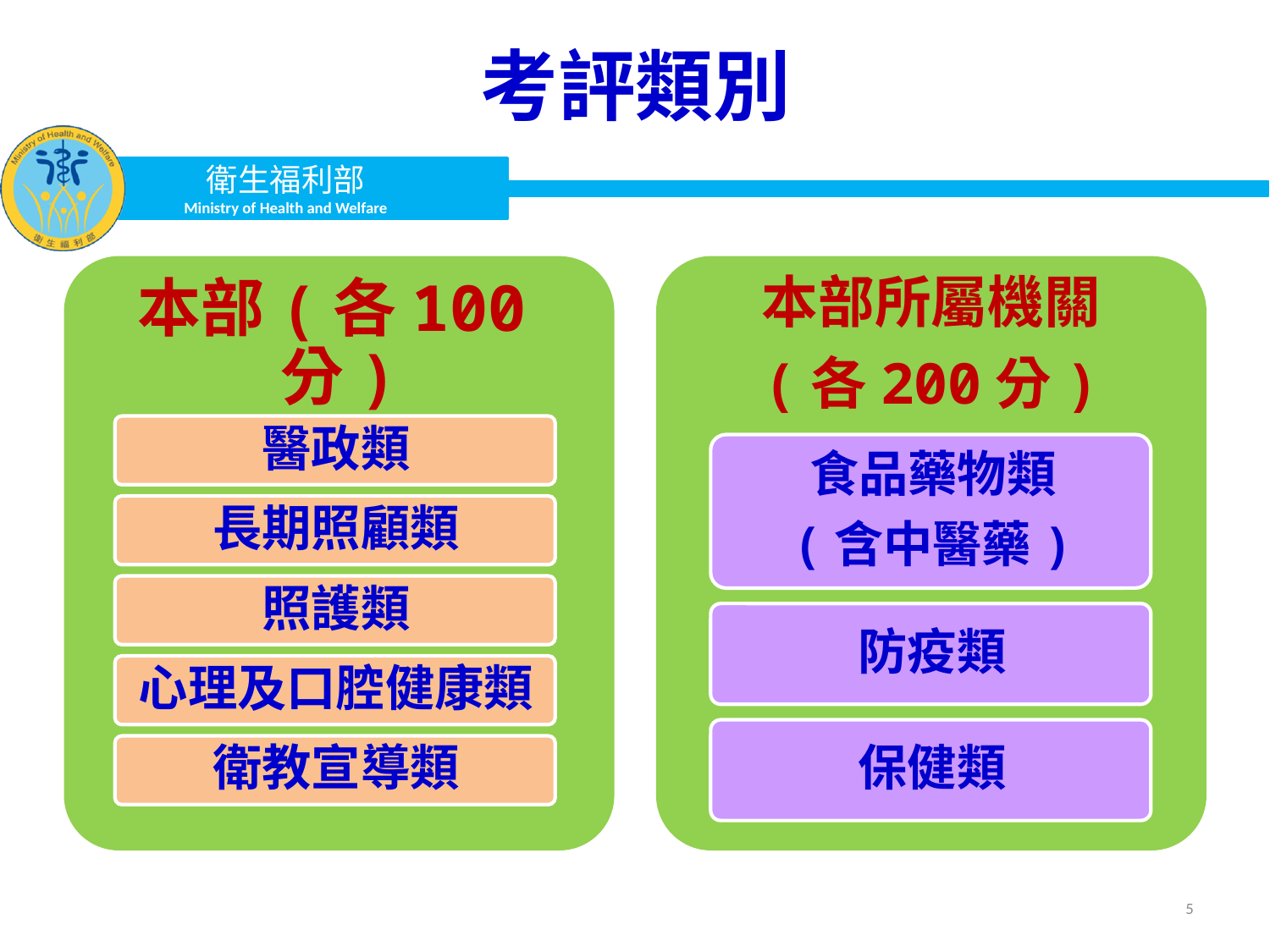

# 考評類別
本部(各100分)
醫政類
長期照顧類
照護類
心理及口腔健康類
衛教宣導類
本部所屬機關
(各200分)
食品藥物類
(含中醫藥)
防疫類
保健類
5